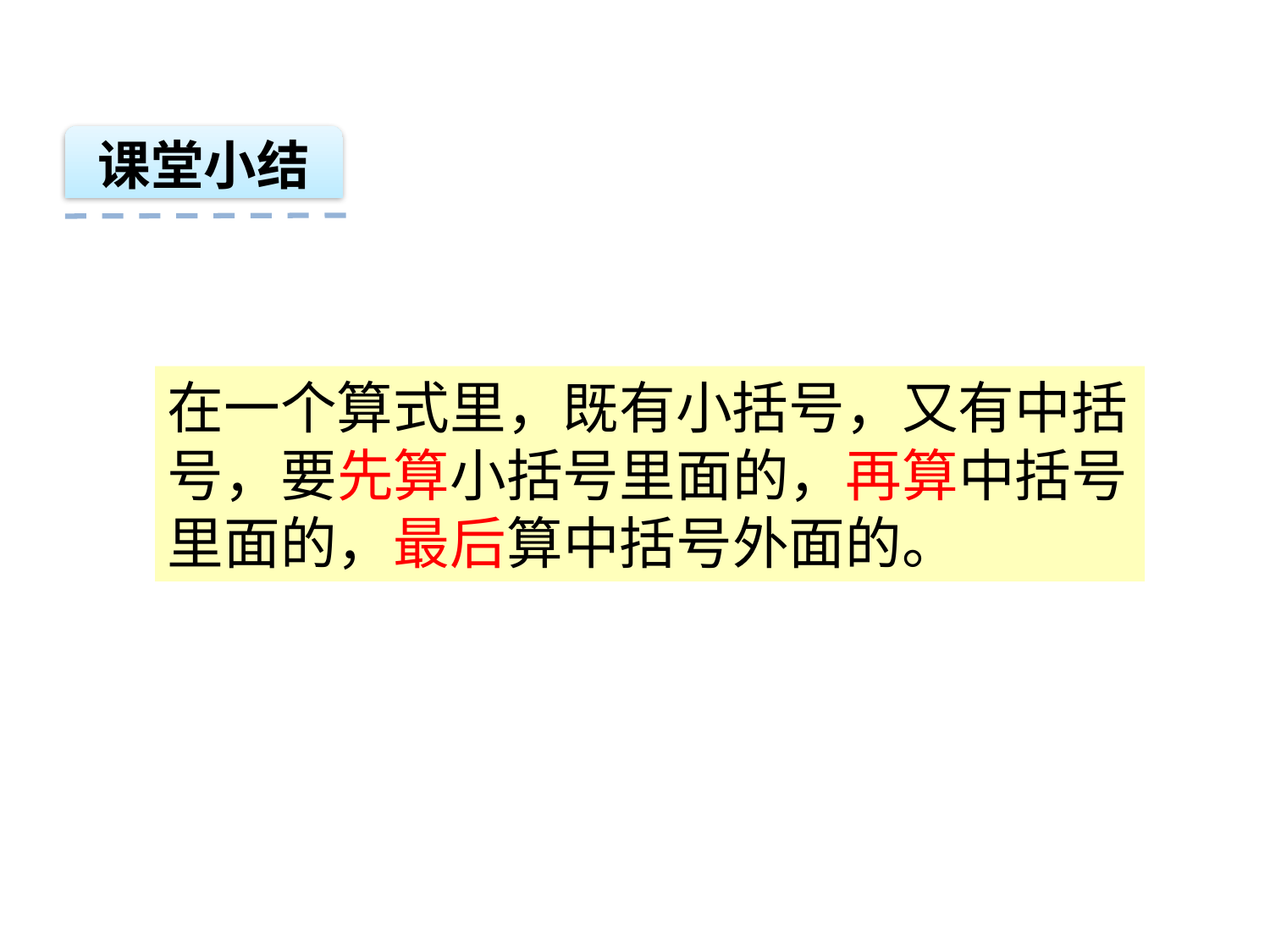

课堂小结
在一个算式里，既有小括号，又有中括号，要先算小括号里面的，再算中括号里面的，最后算中括号外面的。